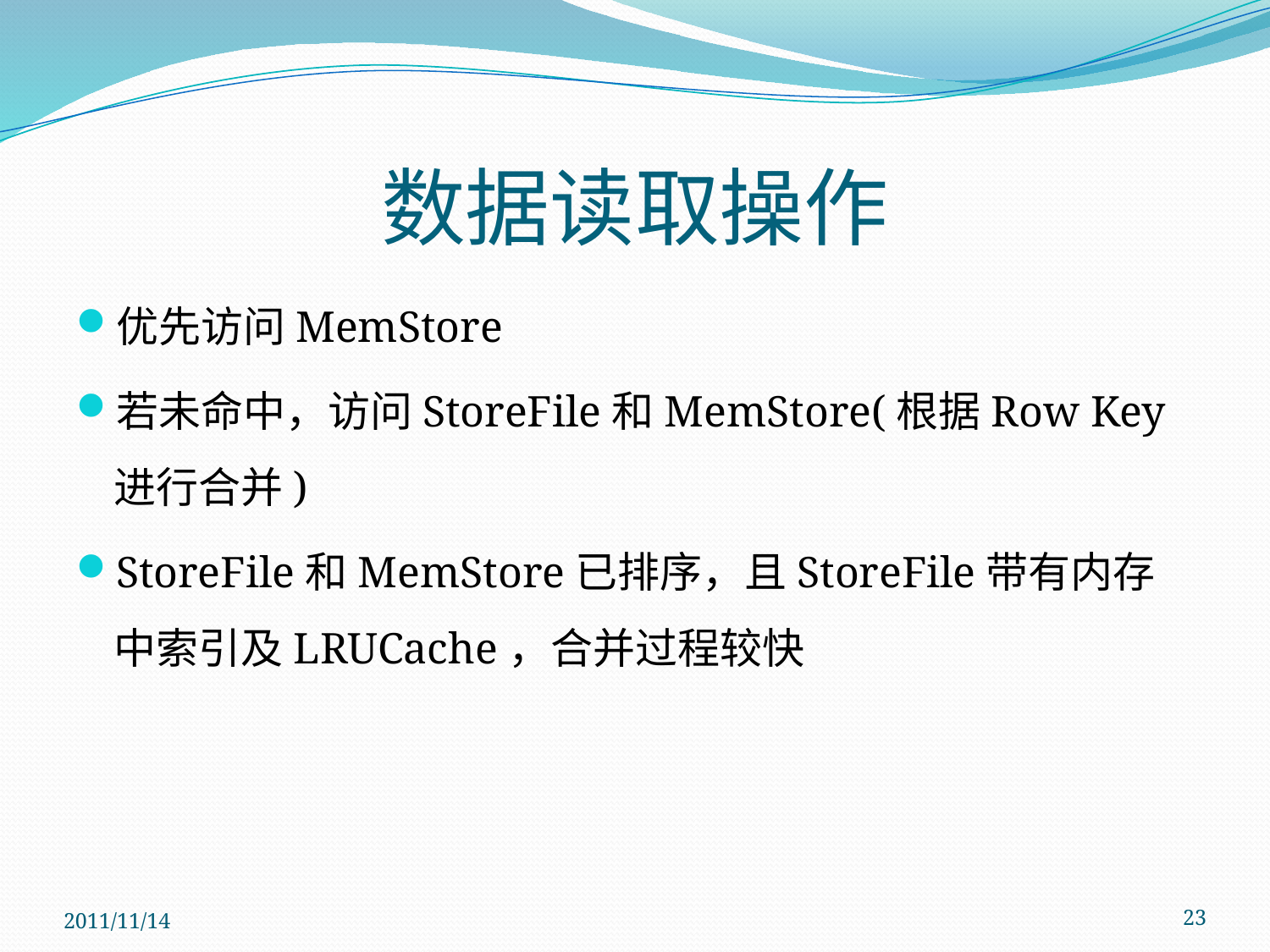

# 数据读取操作
优先访问MemStore
若未命中，访问StoreFile和MemStore(根据Row Key进行合并)
StoreFile和MemStore已排序，且StoreFile带有内存中索引及LRUCache，合并过程较快
2011/11/14
23